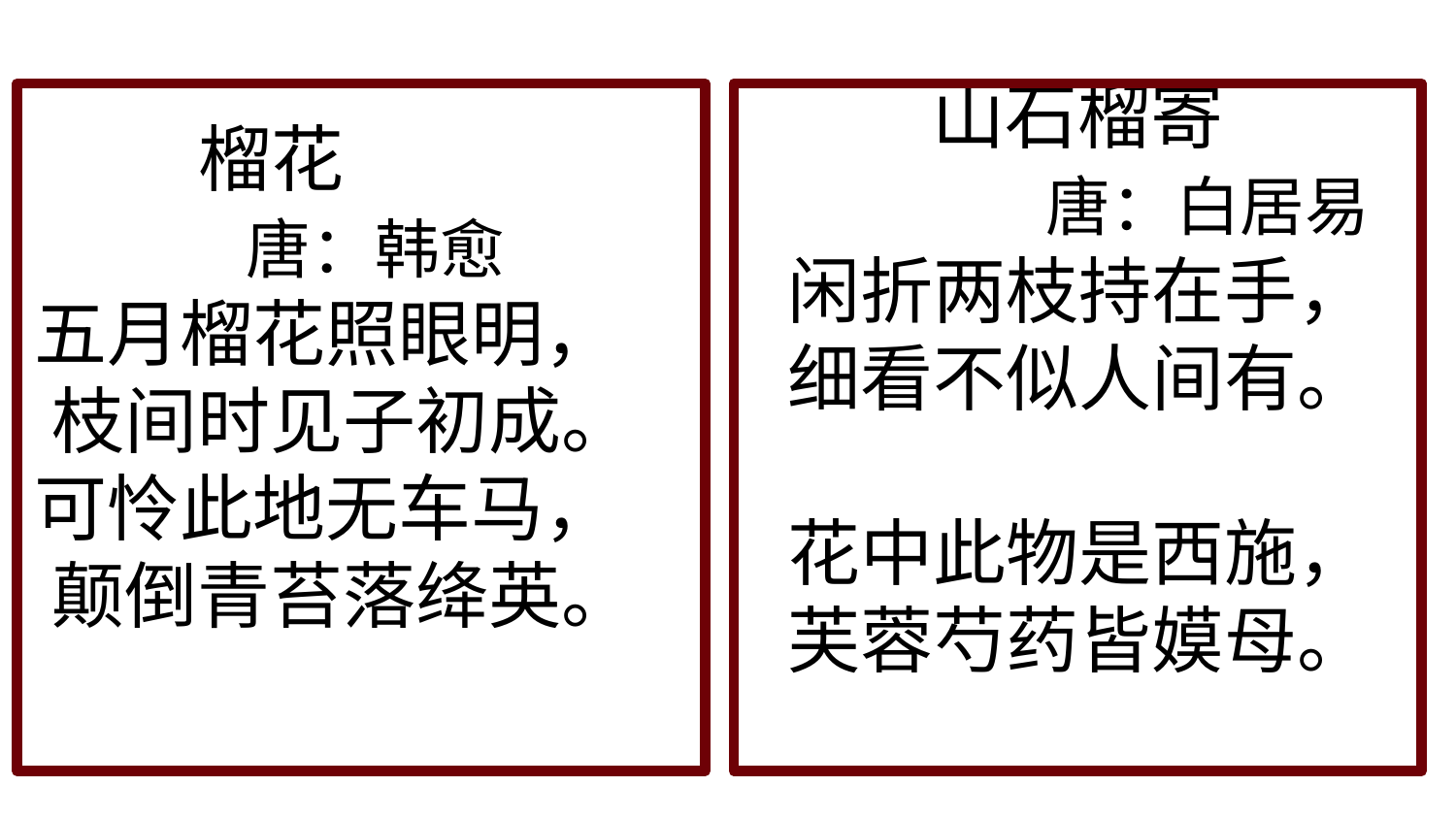

榴花
               唐：韩愈
  五月榴花照眼明，
  枝间时见子初成。
  可怜此地无车马，
  颠倒青苔落绛英。
山石榴寄
 唐：白居易
闲折两枝持在手，细看不似人间有。
花中此物是西施，芙蓉芍药皆嫫母。